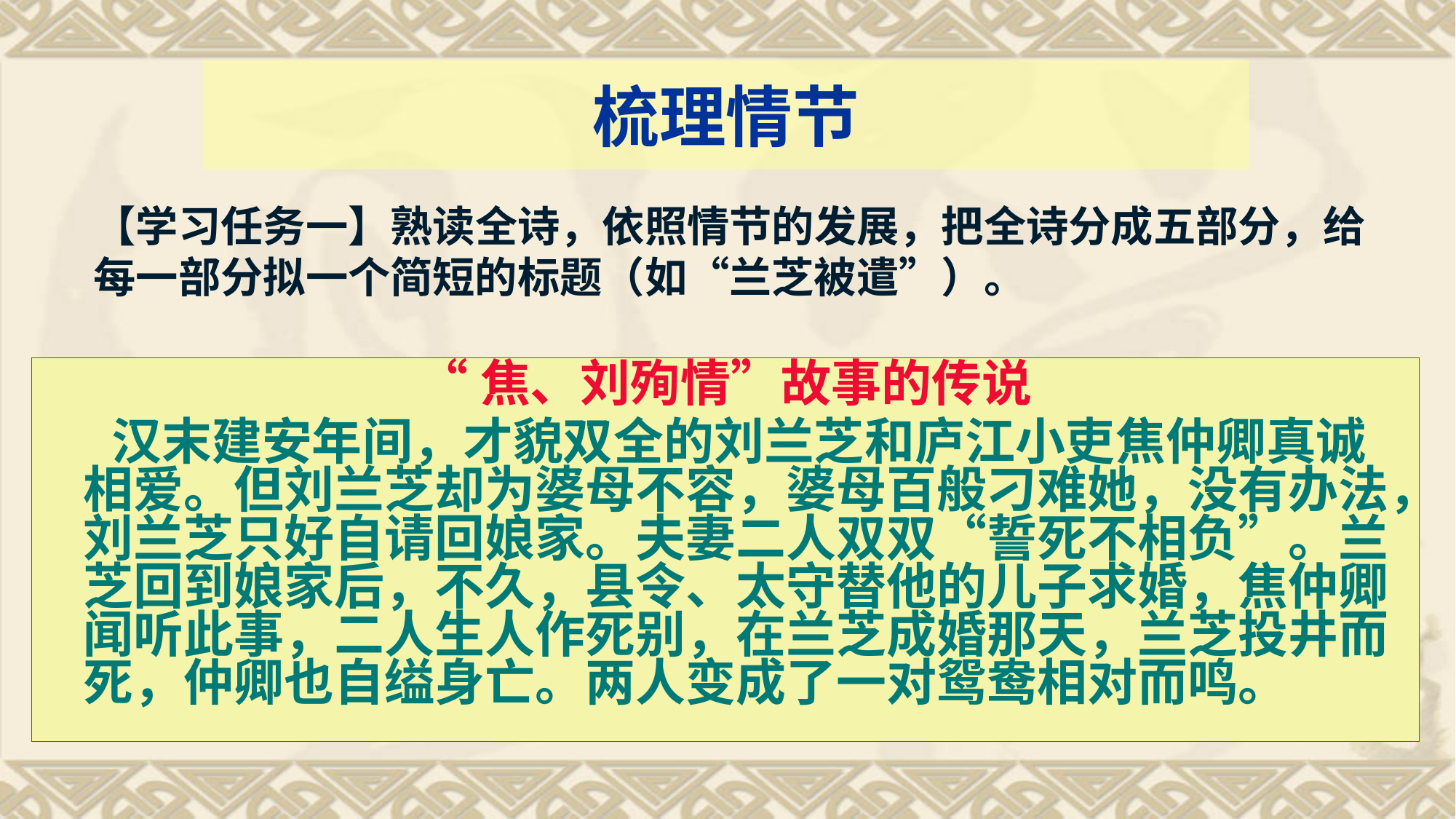

梳理情节
【学习任务一】熟读全诗，依照情节的发展，把全诗分成五部分，给每一部分拟一个简短的标题（如“兰芝被遣”）。
“焦、刘殉情”故事的传说
     汉末建安年间，才貌双全的刘兰芝和庐江小吏焦仲卿真诚相爱。但刘兰芝却为婆母不容，婆母百般刁难她，没有办法，刘兰芝只好自请回娘家。夫妻二人双双“誓死不相负”。兰芝回到娘家后，不久，县令、太守替他的儿子求婚，焦仲卿闻听此事，二人生人作死别，在兰芝成婚那天，兰芝投井而死，仲卿也自缢身亡。两人变成了一对鸳鸯相对而鸣。